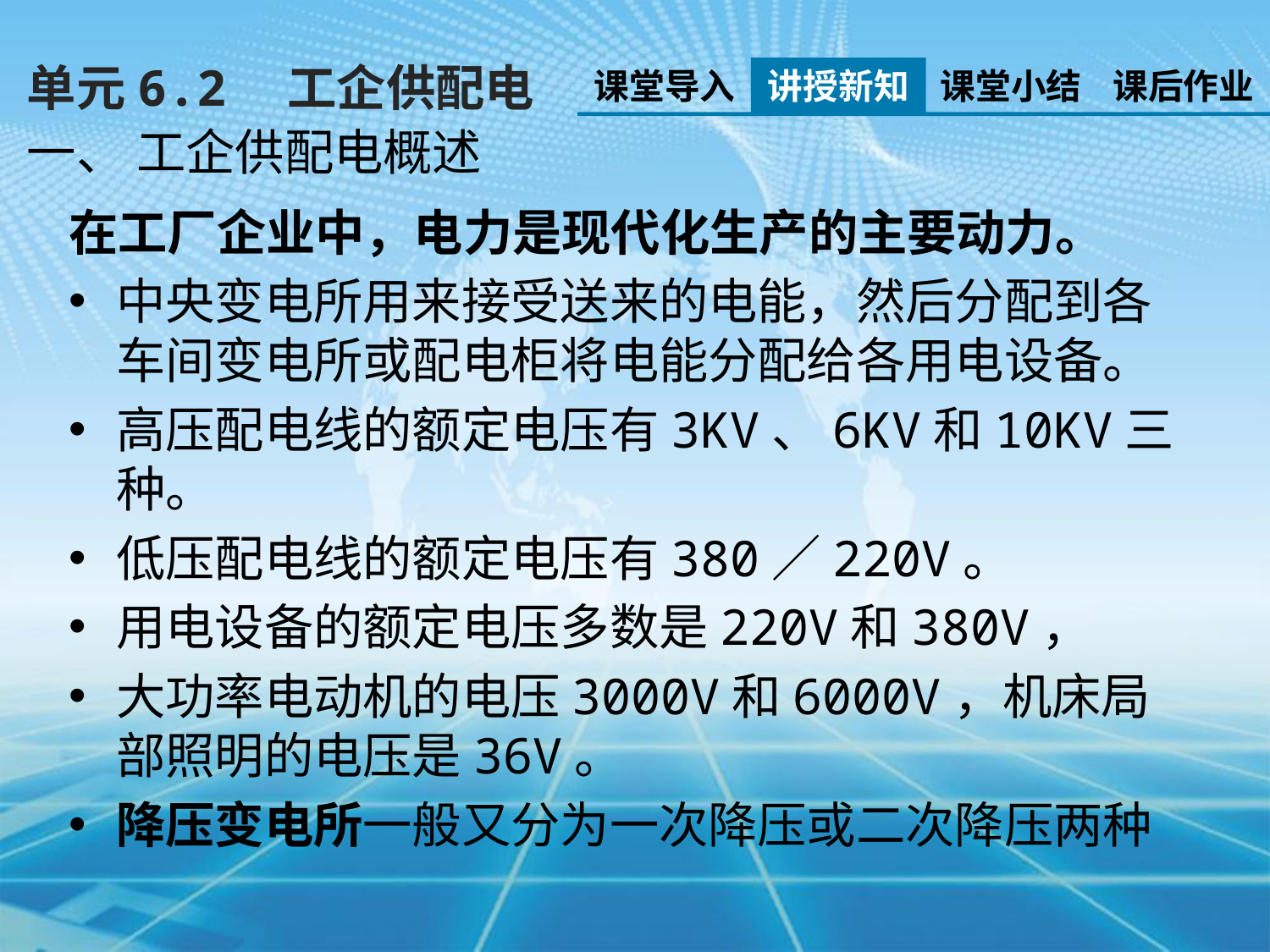

单元6.2　工企供配电
课堂导入
讲授新知
课堂小结
课后作业
一、 工企供配电概述
在工厂企业中，电力是现代化生产的主要动力。
中央变电所用来接受送来的电能，然后分配到各车间变电所或配电柜将电能分配给各用电设备。
高压配电线的额定电压有3KV、6KV和10KV三种。
低压配电线的额定电压有380／220V。
用电设备的额定电压多数是220V和380V，
大功率电动机的电压3000V和6000V，机床局部照明的电压是36V。
降压变电所一般又分为一次降压或二次降压两种